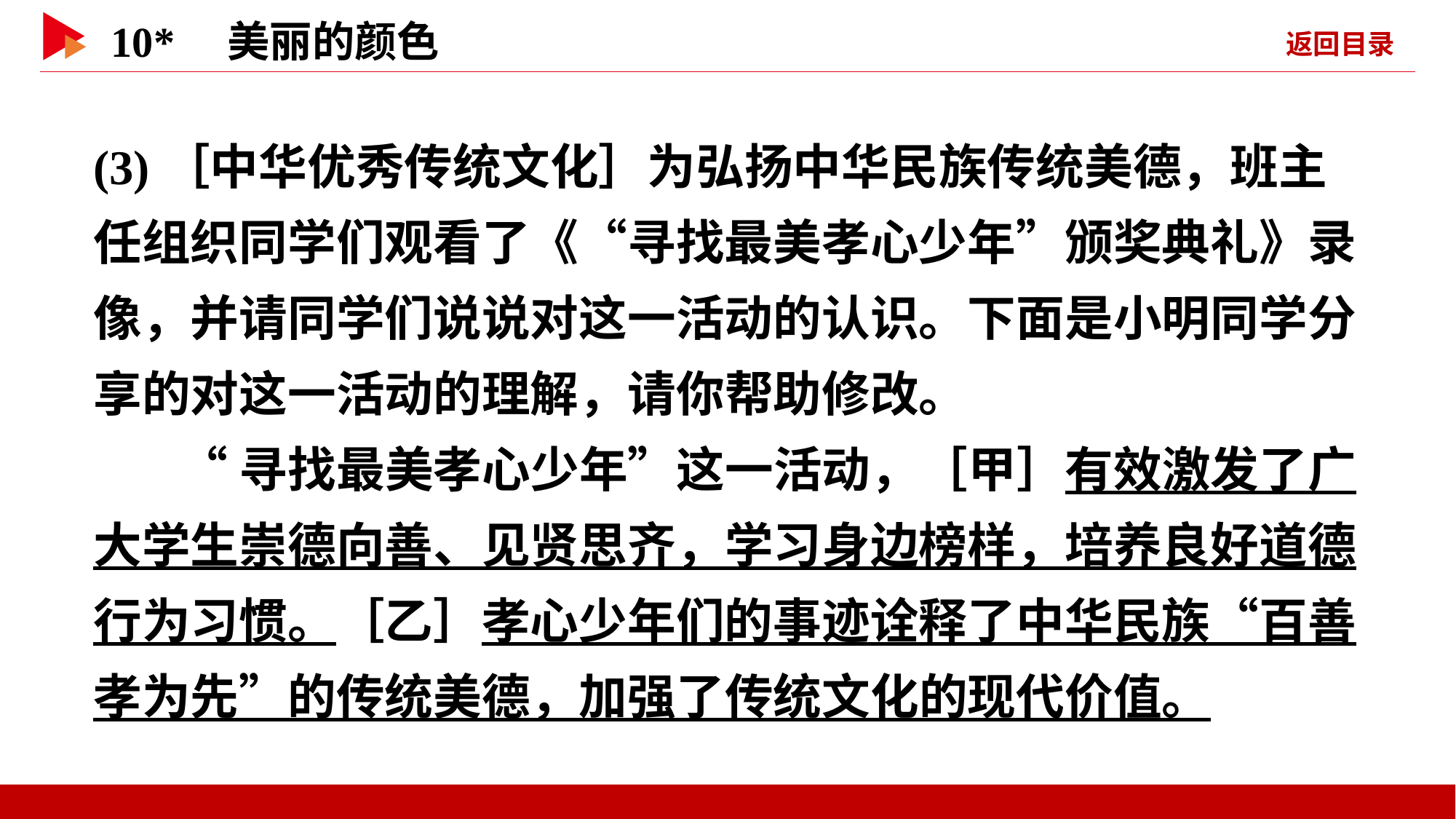

(3)［中华优秀传统文化］为弘扬中华民族传统美德，班主任组织同学们观看了《“寻找最美孝心少年”颁奖典礼》录像，并请同学们说说对这一活动的认识。下面是小明同学分享的对这一活动的理解，请你帮助修改。
“寻找最美孝心少年”这一活动，［甲］有效激发了广大学生崇德向善、见贤思齐，学习身边榜样，培养良好道德行为习惯。［乙］孝心少年们的事迹诠释了中华民族“百善孝为先”的传统美德，加强了传统文化的现代价值。